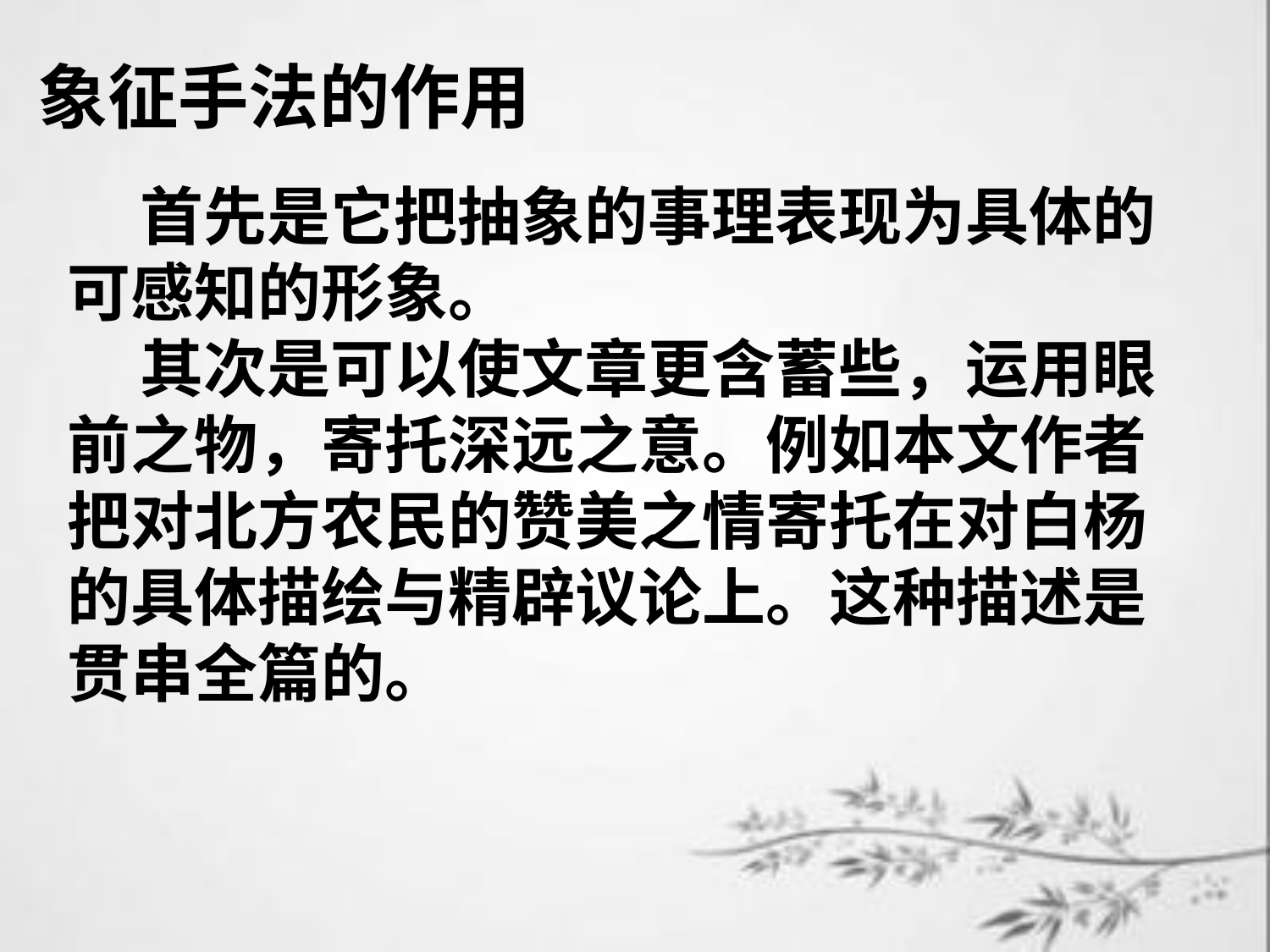

象征手法的作用
    首先是它把抽象的事理表现为具体的可感知的形象。
    其次是可以使文章更含蓄些，运用眼前之物，寄托深远之意。例如本文作者把对北方农民的赞美之情寄托在对白杨的具体描绘与精辟议论上。这种描述是贯串全篇的。